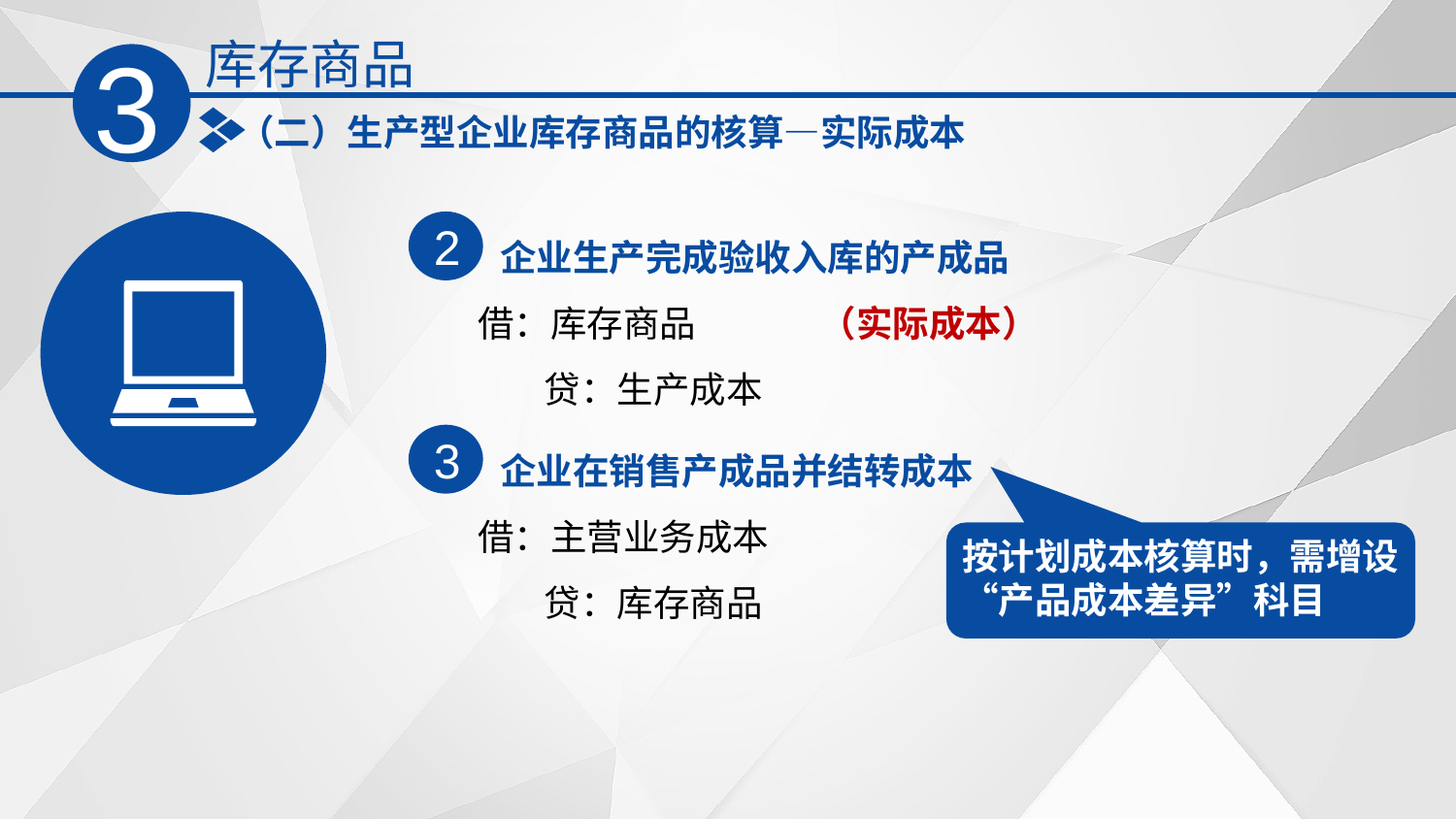

库存商品
3

（二）生产型企业库存商品的核算—实际成本

企业生产完成验收入库的产成品
2

借：库存商品               （实际成本）
       贷：生产成本
企业在销售产成品并结转成本
3
借：主营业务成本
       贷：库存商品
按计划成本核算时，需增设‌‌“产品成本差异‌”科目